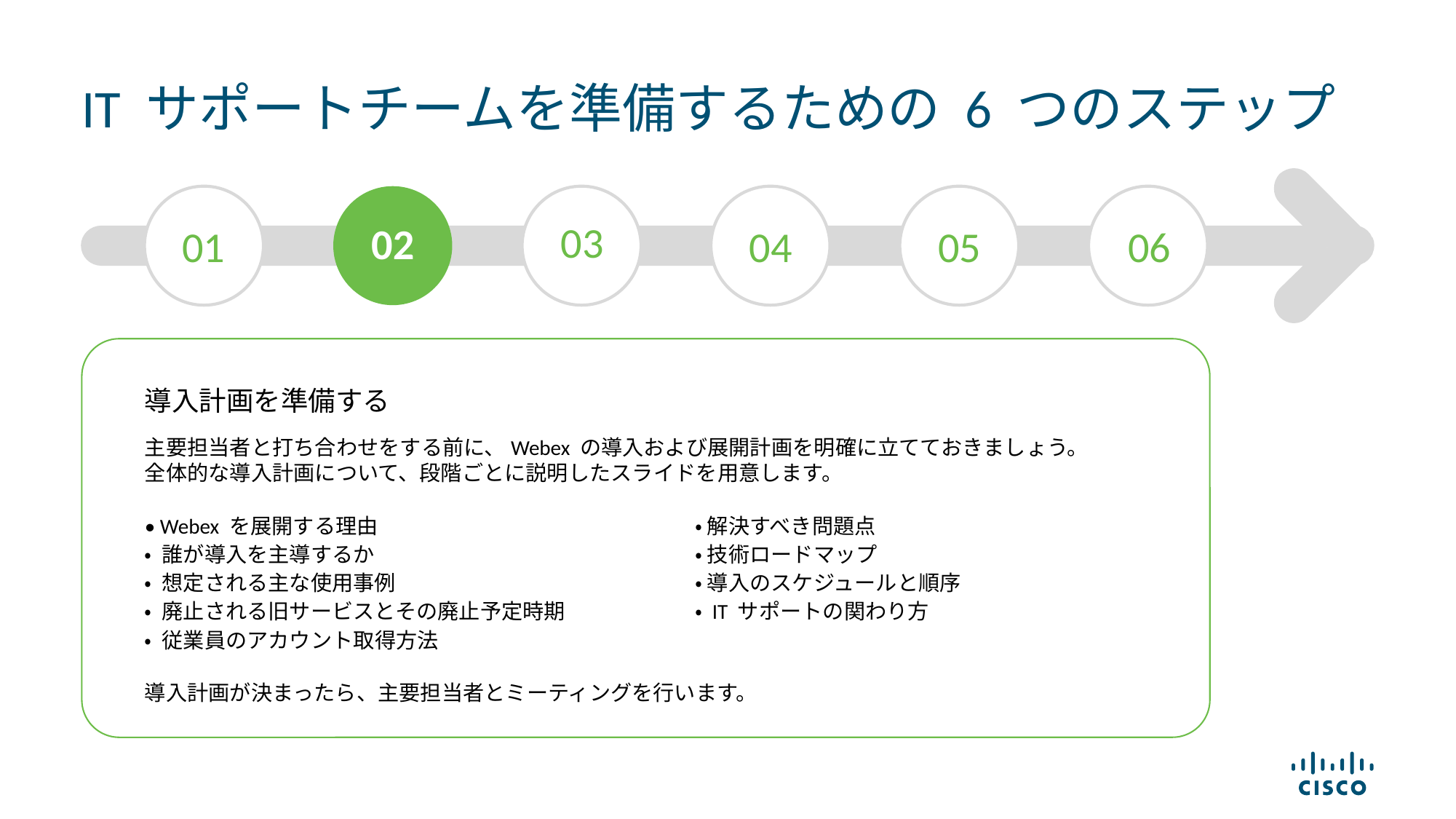

# IT サポートチームを準備するための 6 つのステップ

03
02
01
04
05
06

導入計画を準備する
主要担当者と打ち合わせをする前に、Webex の導入および展開計画を明確に立てておきましょう。
全体的な導入計画について、段階ごとに説明したスライドを用意します。
• Webex を展開する理由			 • 解決すべき問題点
• 誰が導入を主導するか			 • 技術ロードマップ
• 想定される主な使用事例		 	 • 導入のスケジュールと順序
• 廃止される旧サービスとその廃止予定時期	 • IT サポートの関わり方
• 従業員のアカウント取得方法
導入計画が決まったら、主要担当者とミーティングを行います。